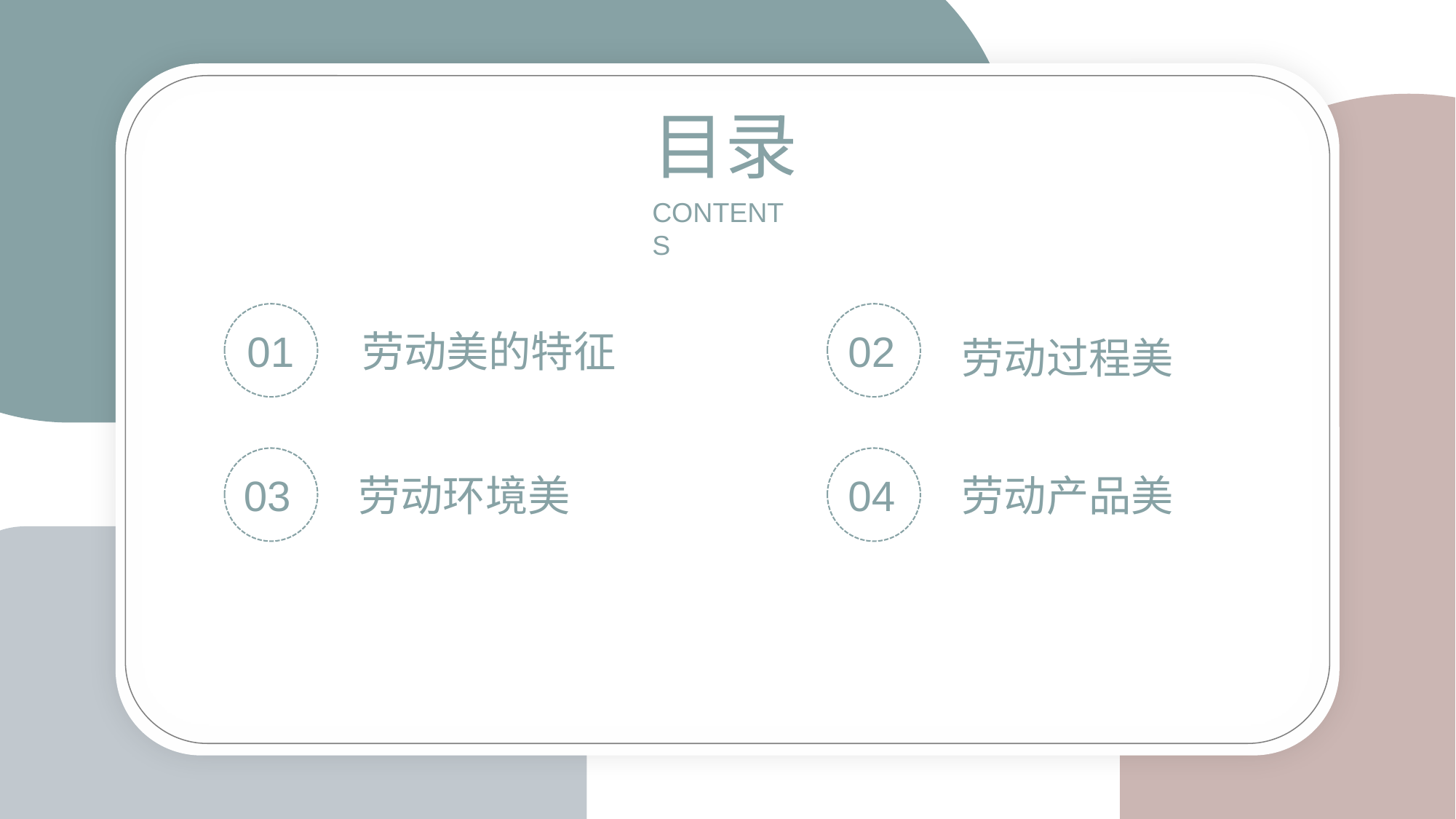

目录
CONTENTS

01
劳动美的特征
02
劳动过程美

03
劳动环境美
04
劳动产品美